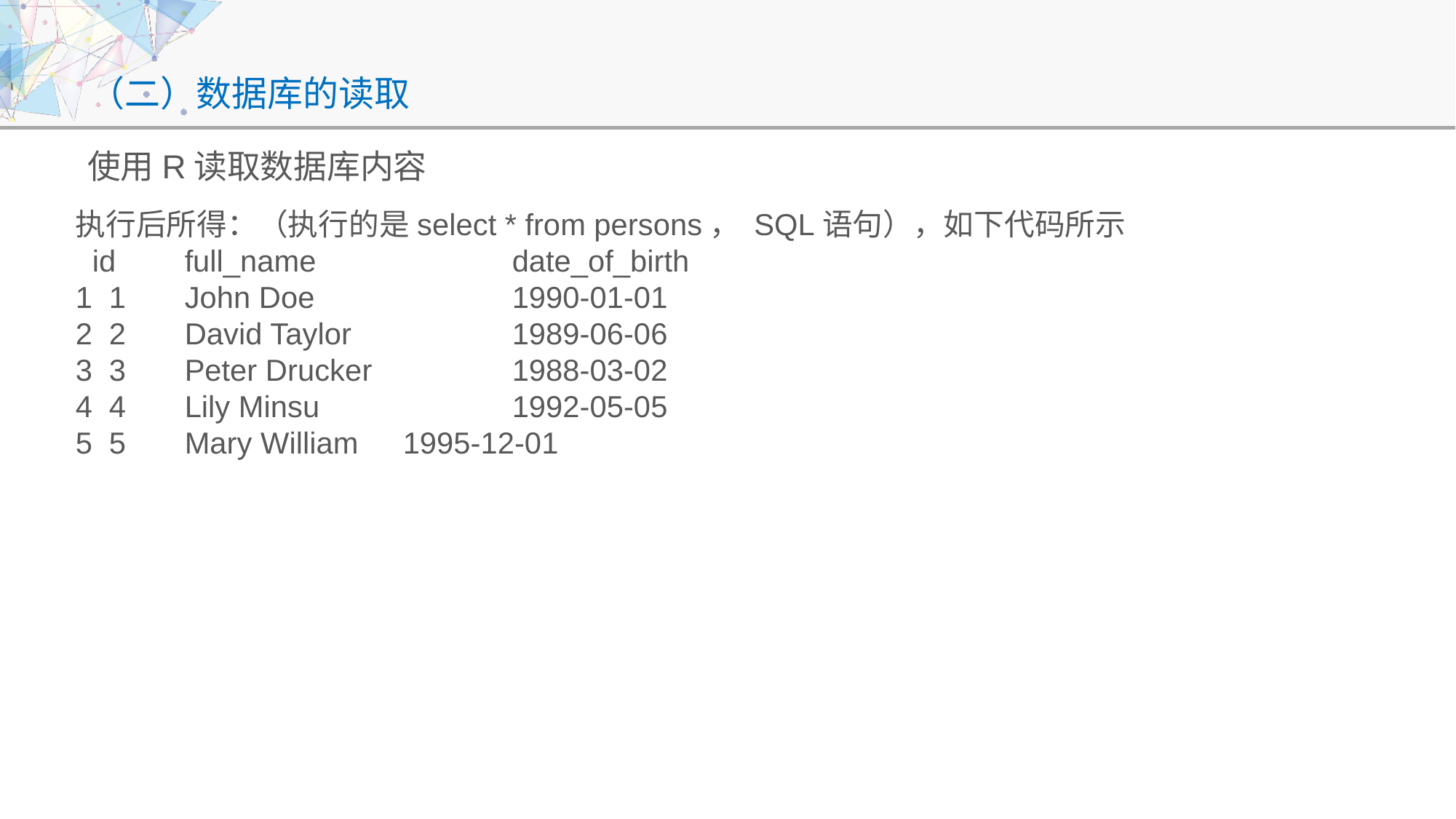

# （二）数据库的读取
使用R读取数据库内容
执行后所得：（执行的是select * from persons， SQL语句），如下代码所示
  id     	full_name 		date_of_birth
1  1      	John Doe    		1990-01-01
2  2  	David Taylor    		1989-06-06
3  3 	Peter Drucker    	1988-03-02
4  4    	Lily Minsu    		1992-05-05
5  5  	Mary William    	1995-12-01